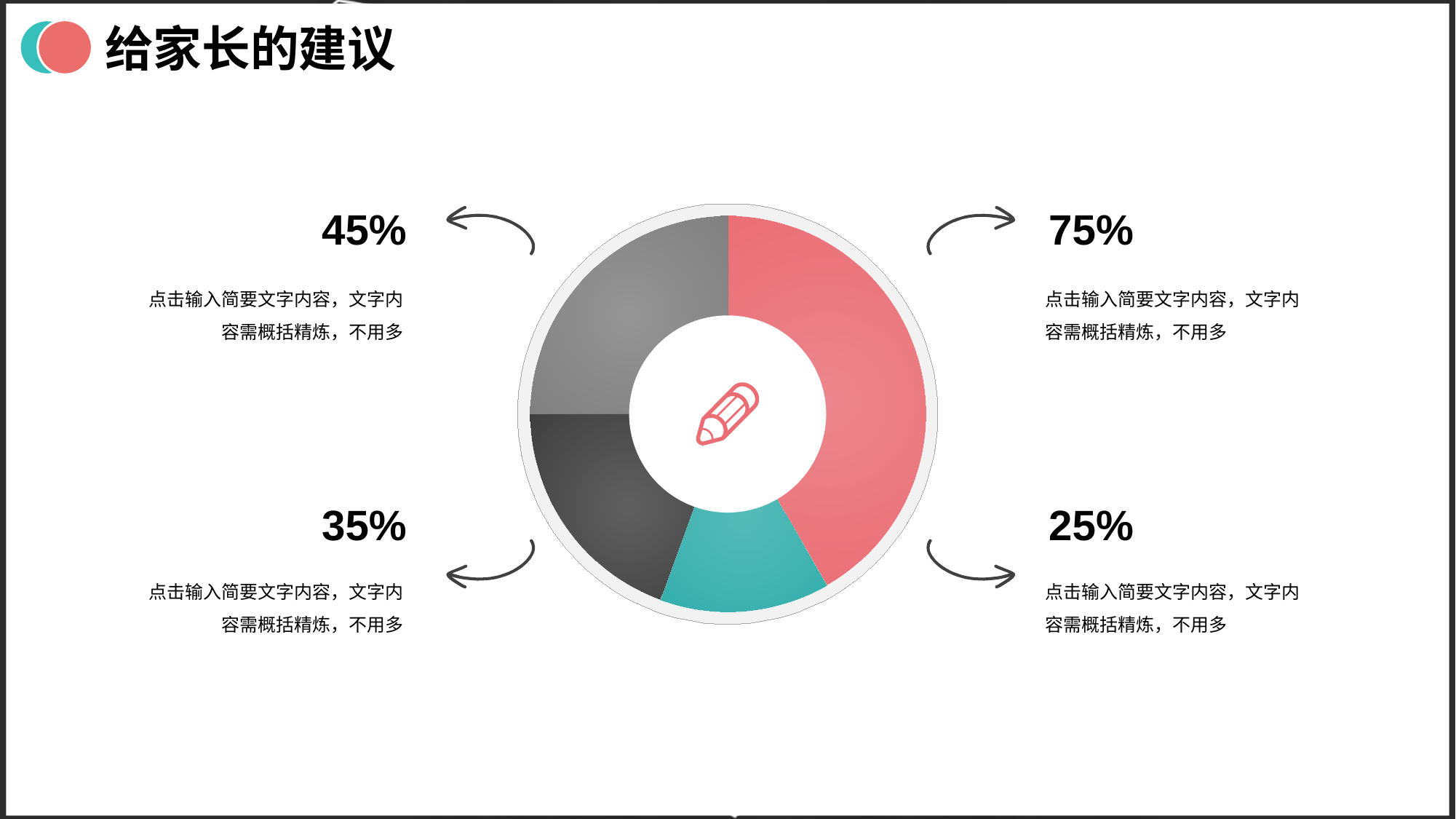

给家长的建议

45%
75%

### Chart

| Category | Sales |
|---|---|
| 1 | 75.0 |
| 2 | 25.0 |
| 3 | 35.0 |
| 4 | 45.0 |

点击输入简要文字内容，文字内容需概括精炼，不用多
点击输入简要文字内容，文字内容需概括精炼，不用多
35%
25%

点击输入简要文字内容，文字内容需概括精炼，不用多
点击输入简要文字内容，文字内容需概括精炼，不用多